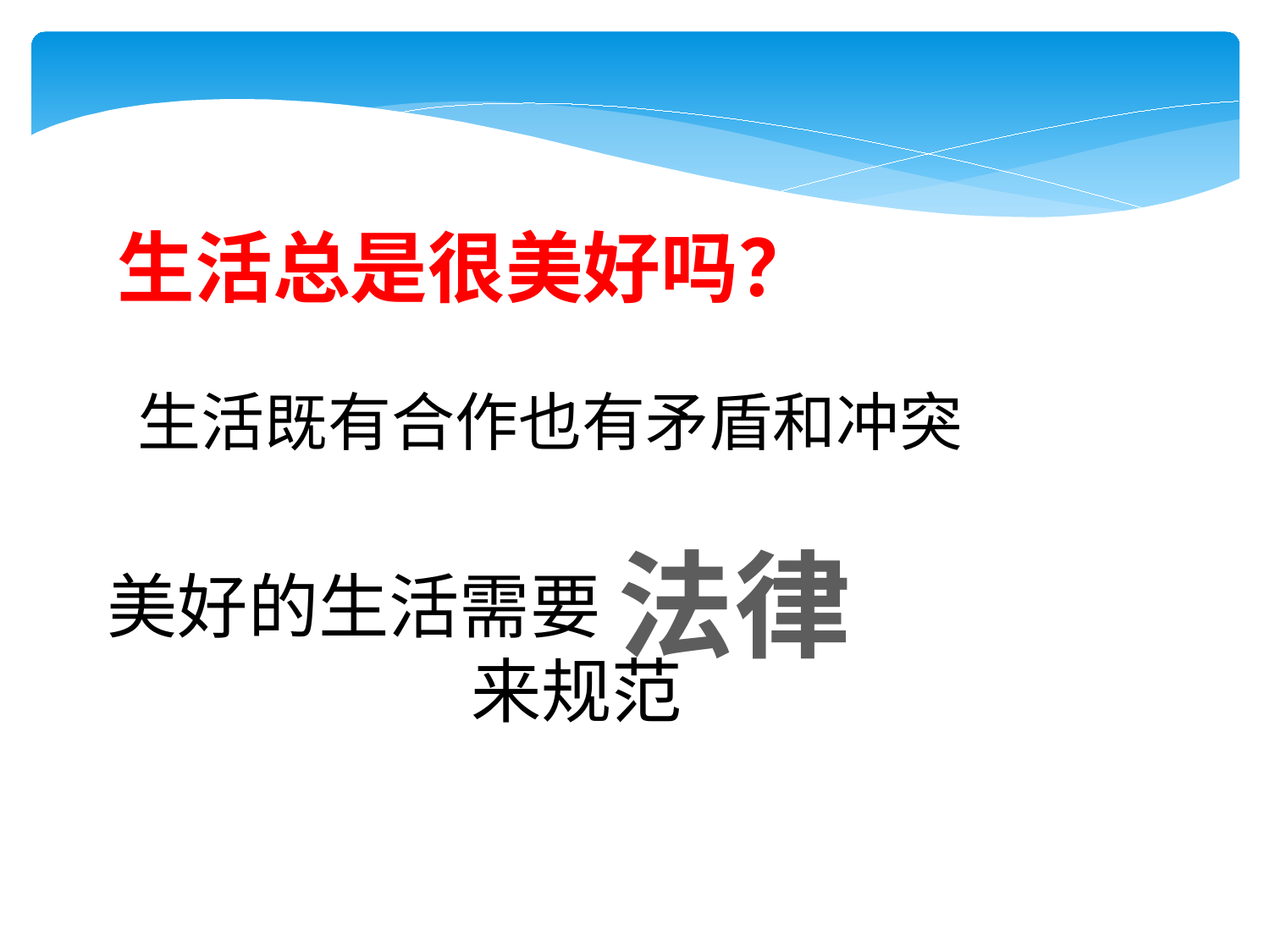

生活总是很美好吗？
生活既有合作也有矛盾和冲突
法律
美好的生活需要                                       来规范